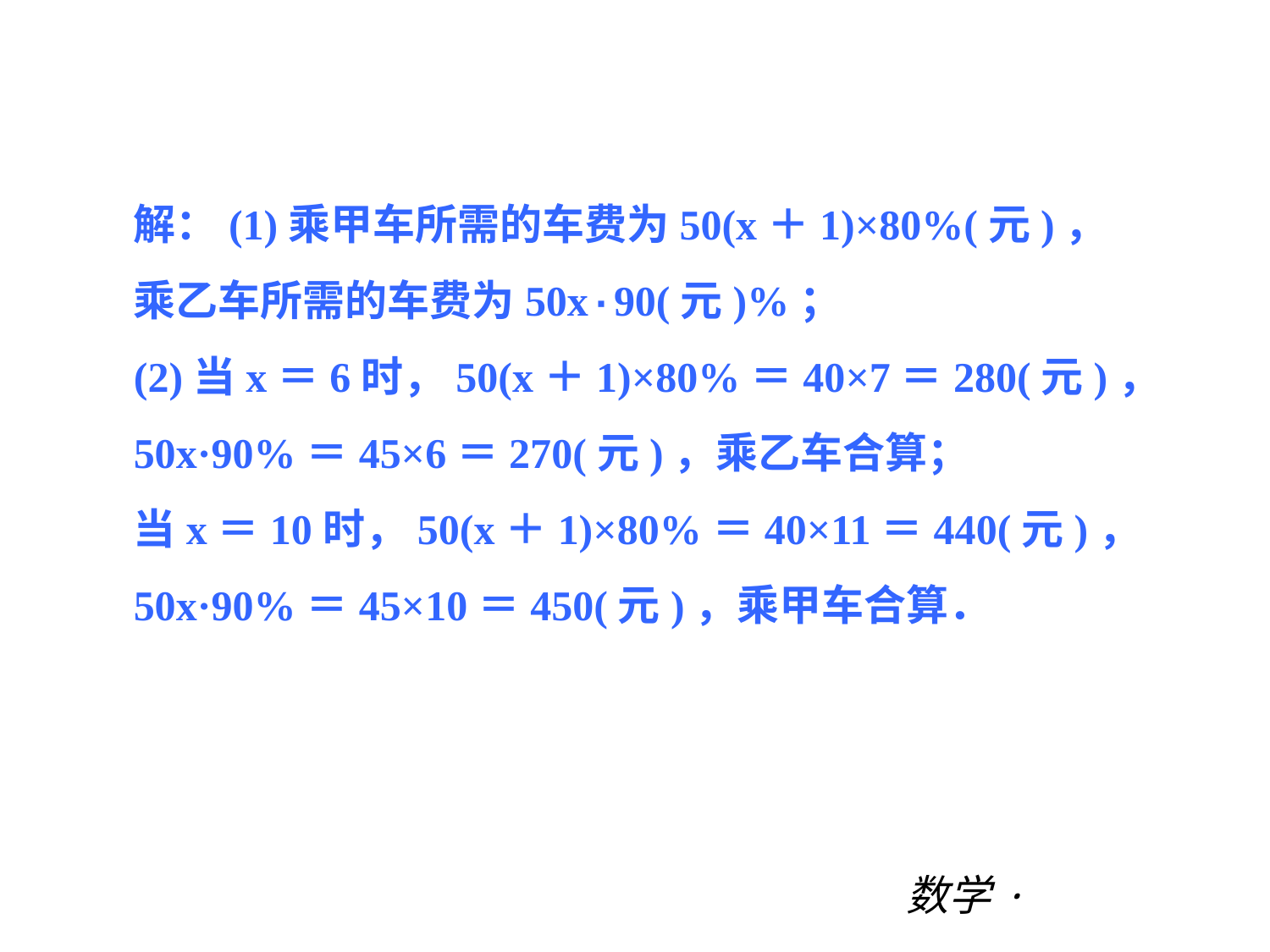

第三章 |过关测试
解：(1)乘甲车所需的车费为50(x＋1)×80%(元)，
乘乙车所需的车费为50x·90(元)%；
(2)当x＝6时，50(x＋1)×80%＝40×7＝280(元)，
50x·90%＝45×6＝270(元)，乘乙车合算；
当x＝10时，50(x＋1)×80%＝40×11＝440(元)，
50x·90%＝45×10＝450(元)，乘甲车合算．
数学·新课标（BS）